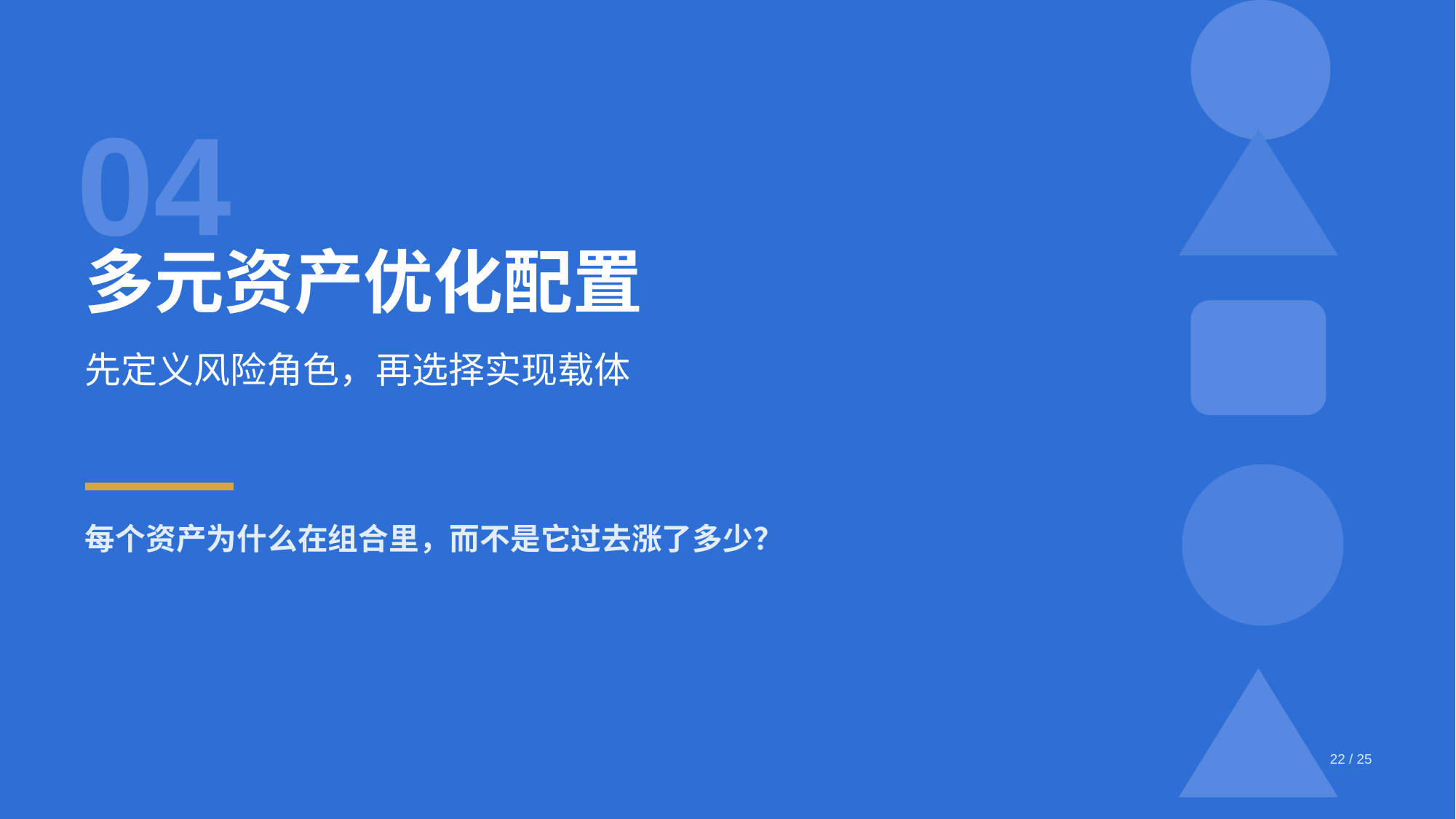

04

多元资产优化配置

先定义风险角色，再选择实现载体

每个资产为什么在组合里，而不是它过去涨了多少？

22 / 25